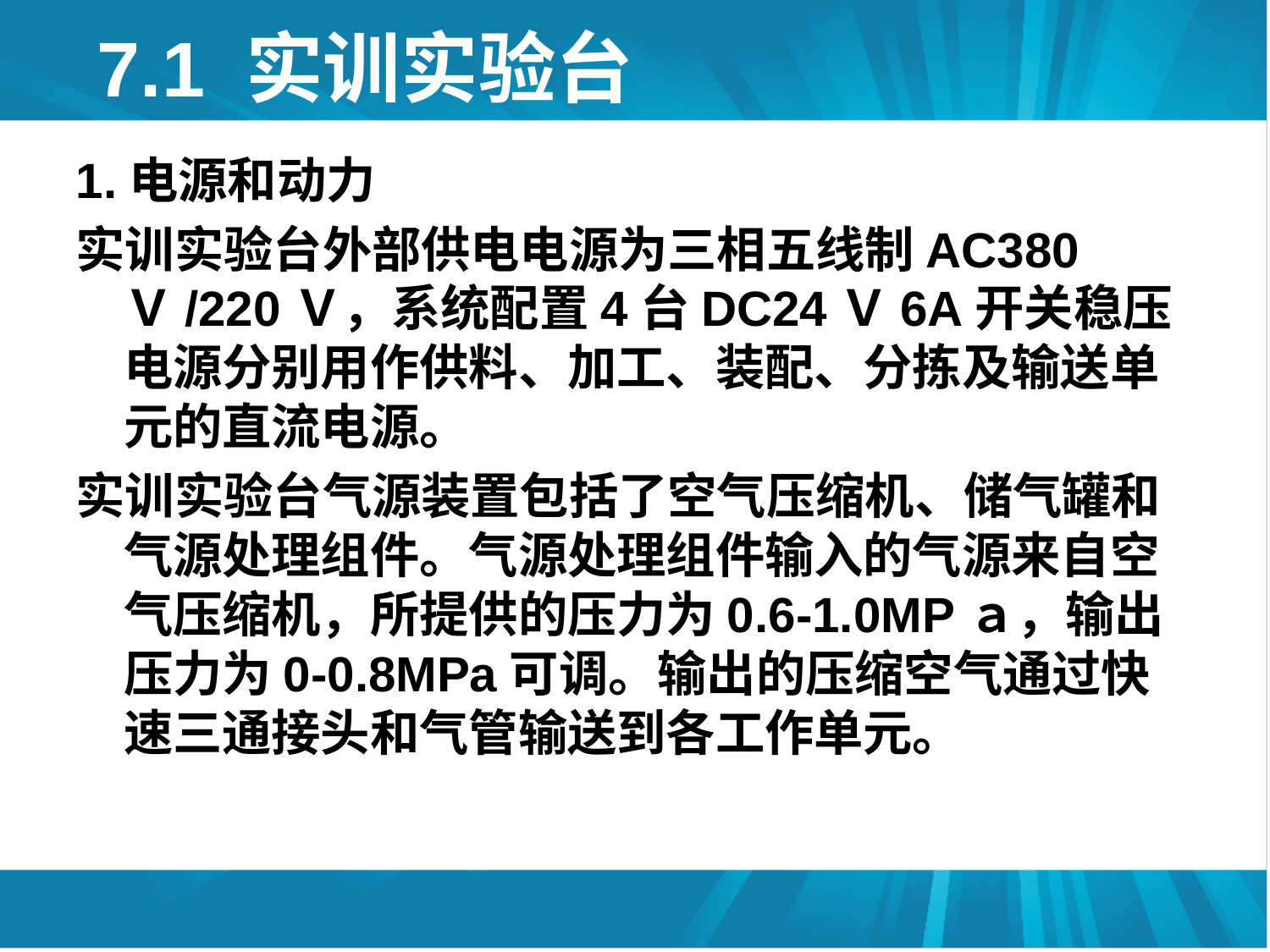

# 7.1 实训实验台
1.电源和动力
实训实验台外部供电电源为三相五线制AC380Ｖ/220Ｖ，系统配置4台DC24Ｖ6A开关稳压电源分别用作供料、加工、装配、分拣及输送单元的直流电源。
实训实验台气源装置包括了空气压缩机、储气罐和气源处理组件。气源处理组件输入的气源来自空气压缩机，所提供的压力为0.6-1.0MPａ，输出压力为0-0.8MPa可调。输出的压缩空气通过快速三通接头和气管输送到各工作单元。